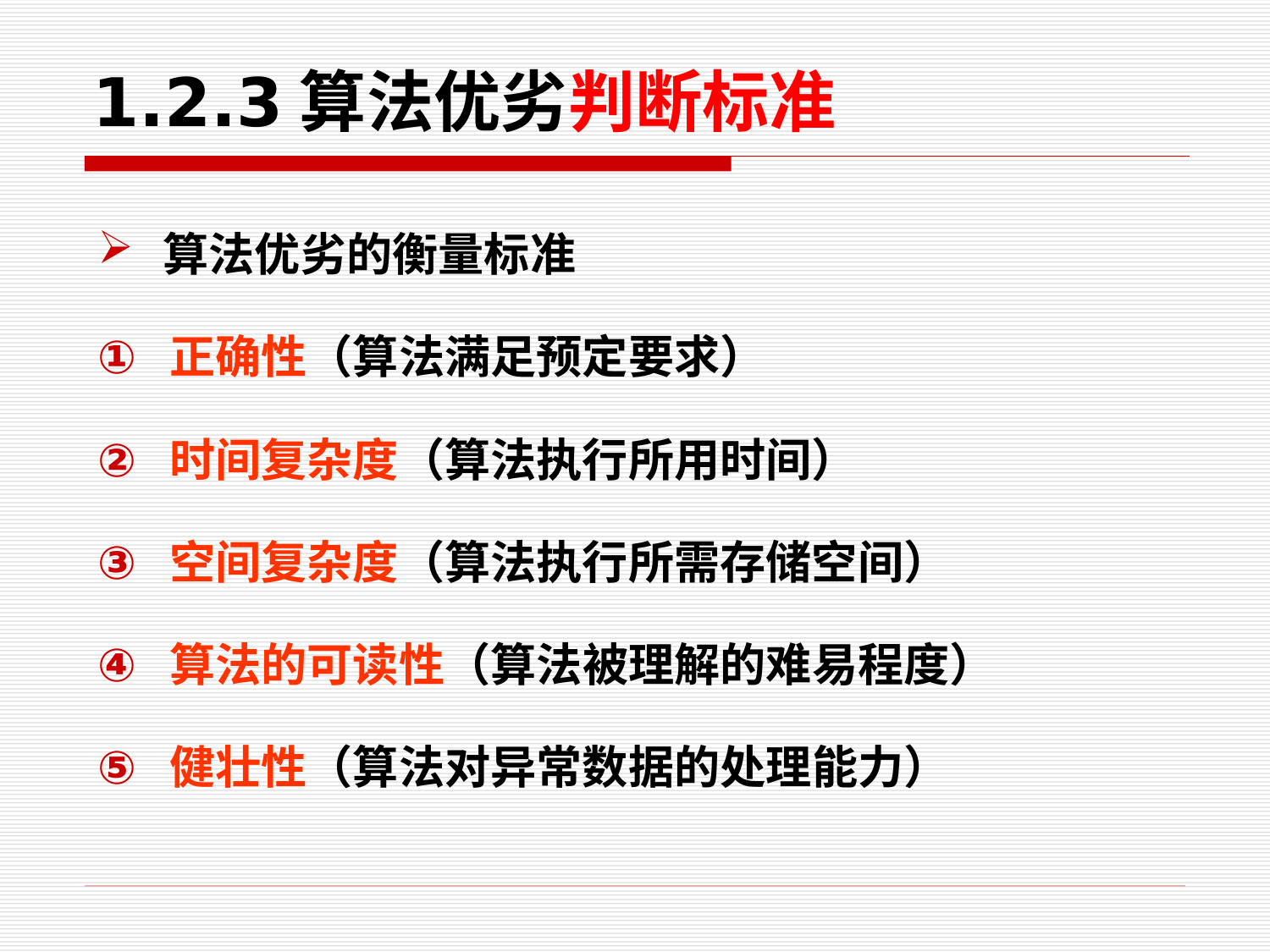

# 1.2.3算法优劣判断标准
算法优劣的衡量标准
正确性（算法满足预定要求）
时间复杂度（算法执行所用时间）
空间复杂度（算法执行所需存储空间）
算法的可读性（算法被理解的难易程度）
健壮性（算法对异常数据的处理能力）